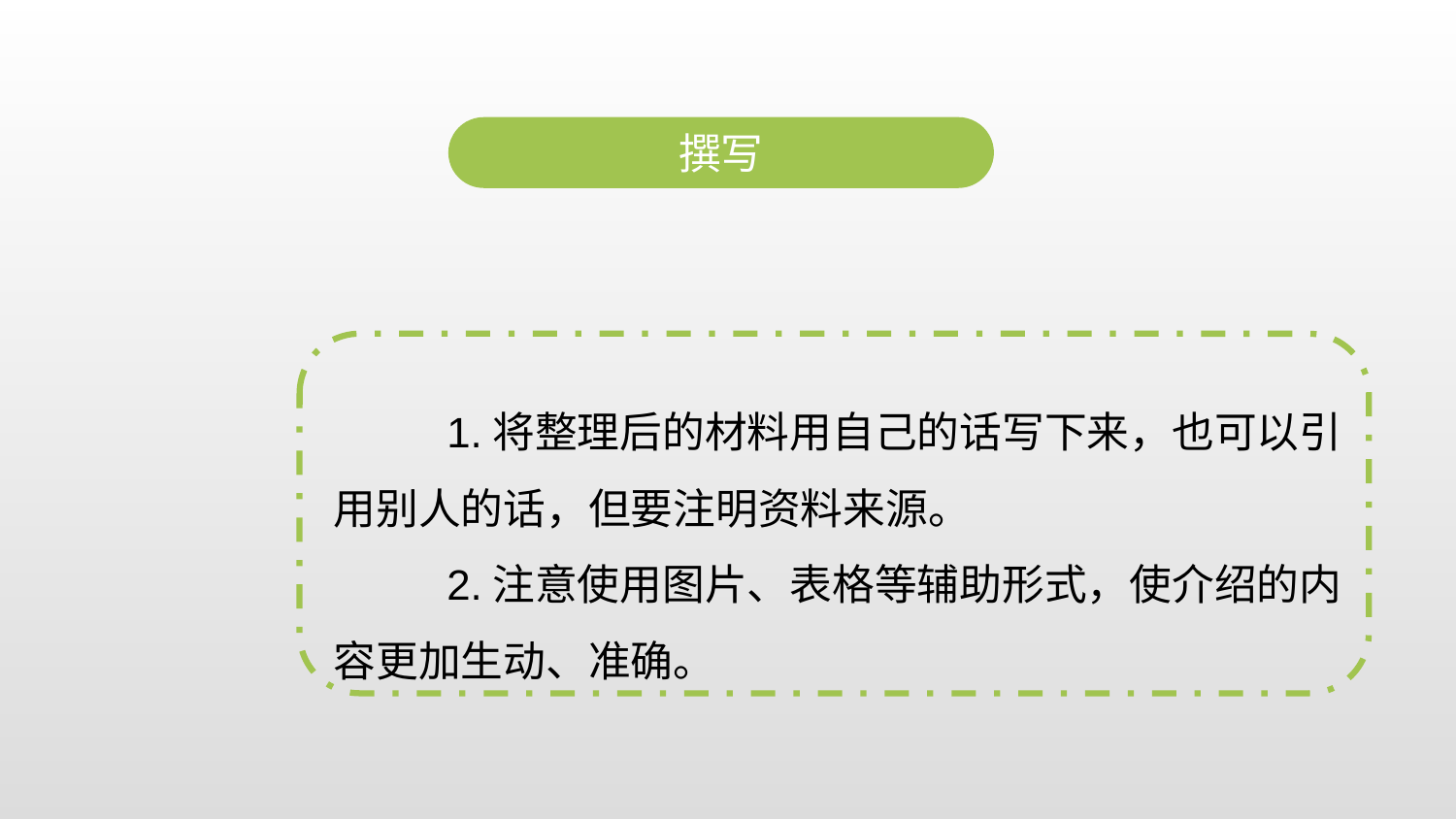

撰写

1.将整理后的材料用自己的话写下来，也可以引用别人的话，但要注明资料来源。
2.注意使用图片、表格等辅助形式，使介绍的内容更加生动、准确。